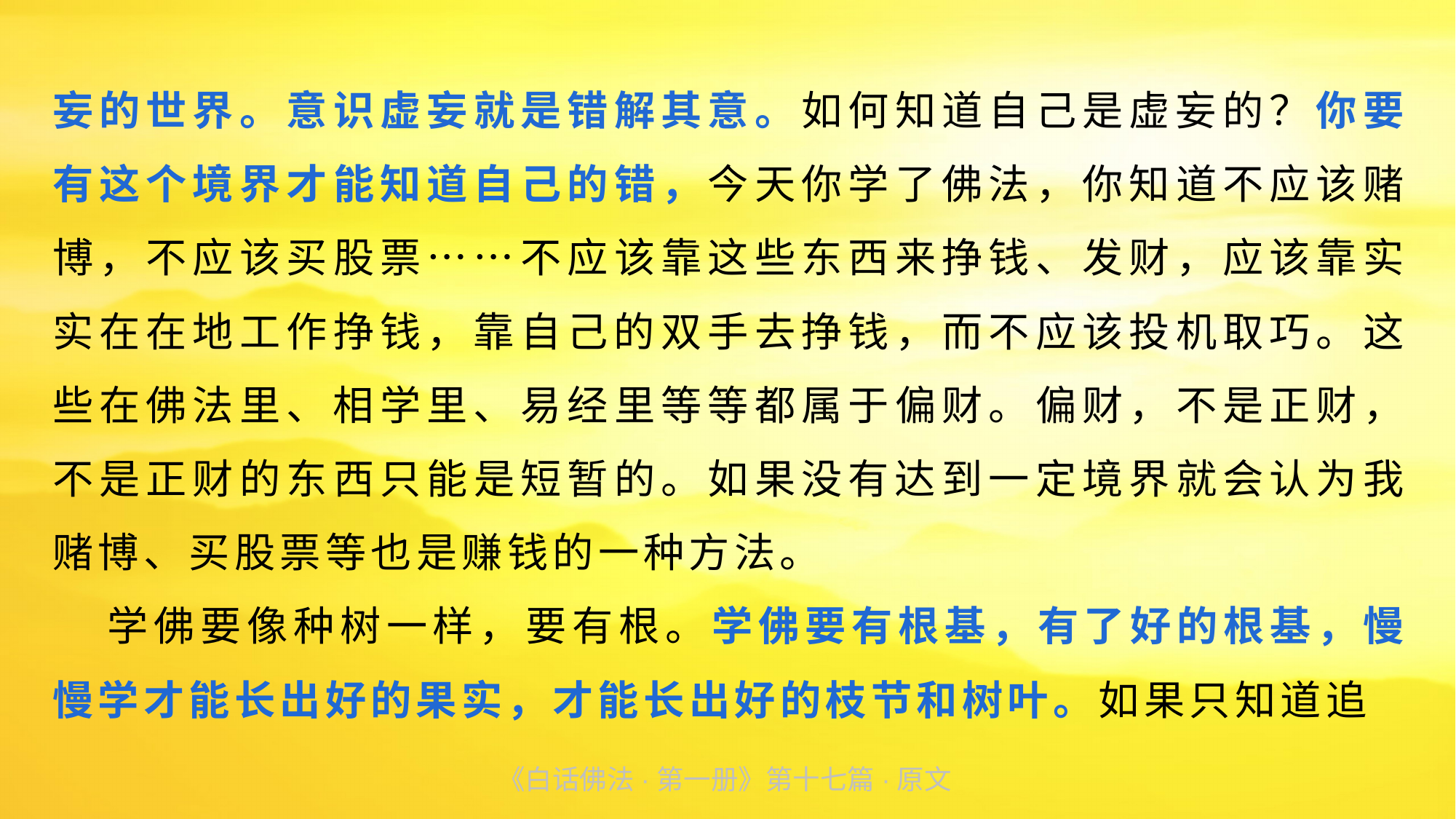

妄的世界。意识虚妄就是错解其意。如何知道自己是虚妄的？你要有这个境界才能知道自己的错，今天你学了佛法，你知道不应该赌博，不应该买股票……不应该靠这些东西来挣钱、发财，应该靠实实在在地工作挣钱，靠自己的双手去挣钱，而不应该投机取巧。这些在佛法里、相学里、易经里等等都属于偏财。偏财，不是正财，不是正财的东西只能是短暂的。如果没有达到一定境界就会认为我赌博、买股票等也是赚钱的一种方法。
   学佛要像种树一样，要有根。学佛要有根基，有了好的根基，慢慢学才能长出好的果实，才能长出好的枝节和树叶。如果只知道追
《白话佛法·第一册》第十七篇·原文